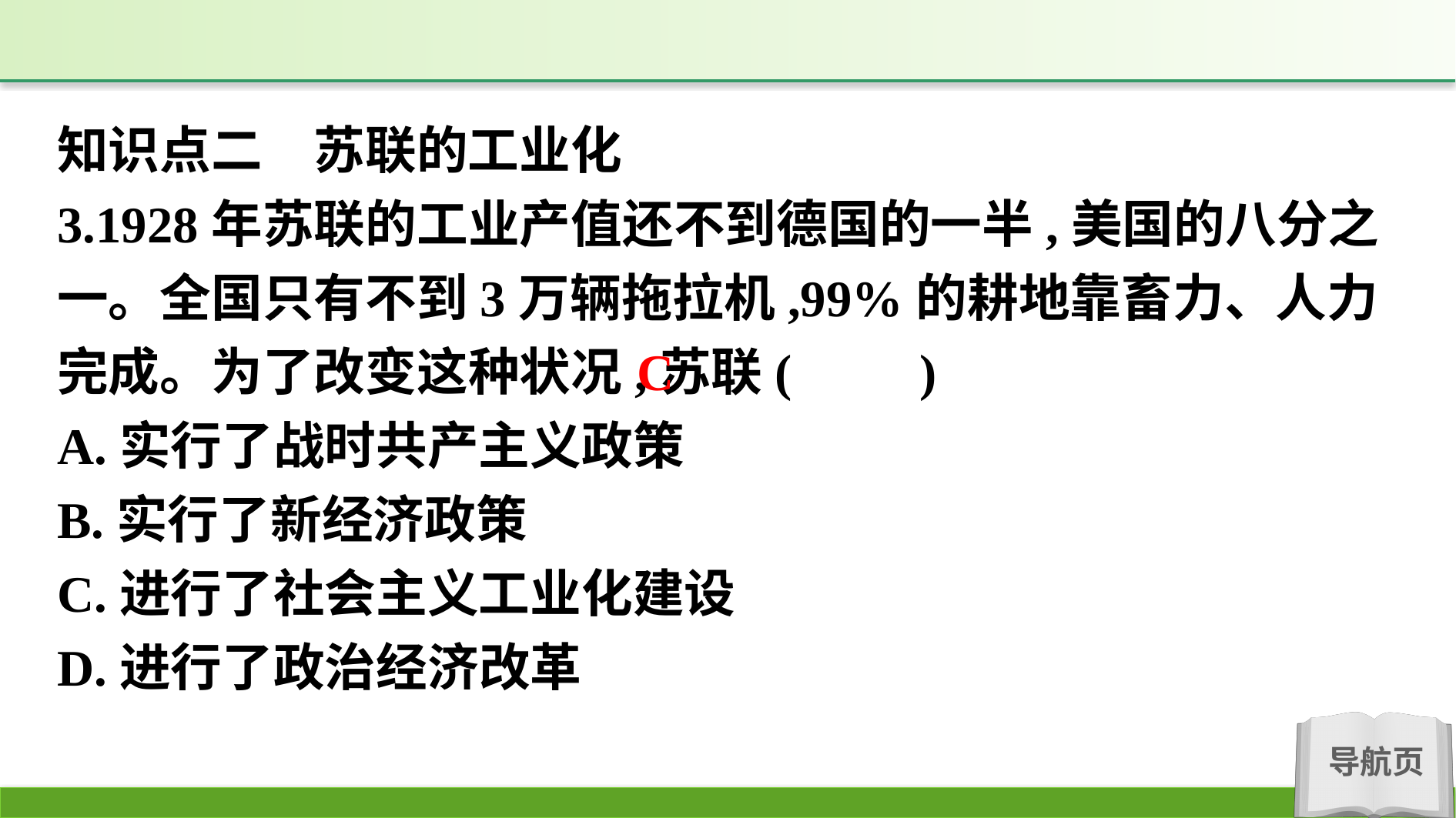

知识点二　苏联的工业化
3.1928年苏联的工业产值还不到德国的一半,美国的八分之一。全国只有不到3万辆拖拉机,99%的耕地靠畜力、人力完成。为了改变这种状况,苏联(　　)
A.实行了战时共产主义政策
B.实行了新经济政策
C.进行了社会主义工业化建设
D.进行了政治经济改革
C